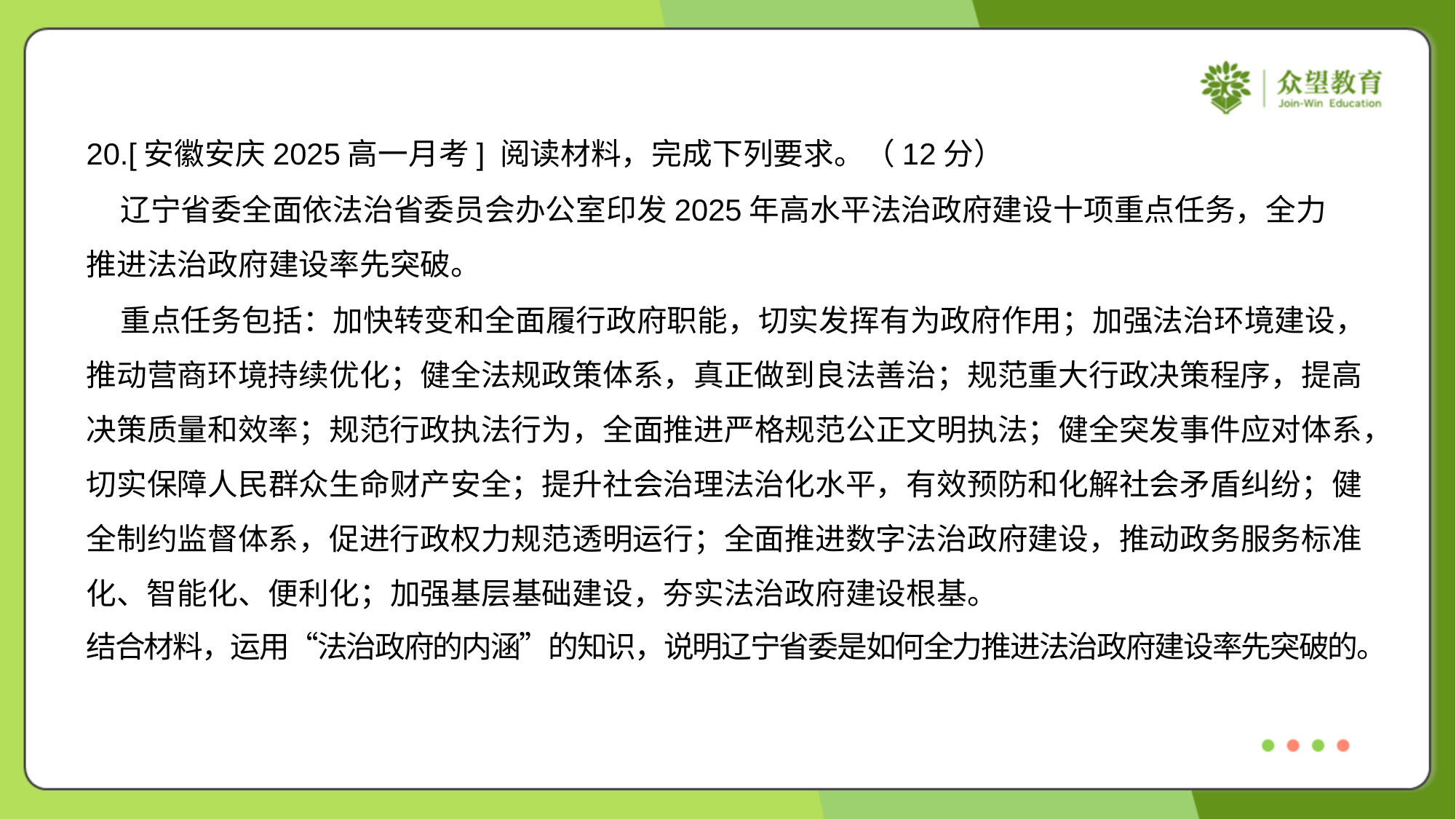

20.[安徽安庆2025高一月考] 阅读材料，完成下列要求。（12分）
    辽宁省委全面依法治省委员会办公室印发2025年高水平法治政府建设十项重点任务，全力
推进法治政府建设率先突破。
    重点任务包括：加快转变和全面履行政府职能，切实发挥有为政府作用；加强法治环境建设，
推动营商环境持续优化；健全法规政策体系，真正做到良法善治；规范重大行政决策程序，提高
决策质量和效率；规范行政执法行为，全面推进严格规范公正文明执法；健全突发事件应对体系，
切实保障人民群众生命财产安全；提升社会治理法治化水平，有效预防和化解社会矛盾纠纷；健
全制约监督体系，促进行政权力规范透明运行；全面推进数字法治政府建设，推动政务服务标准
化、智能化、便利化；加强基层基础建设，夯实法治政府建设根基。
结合材料，运用“法治政府的内涵”的知识，说明辽宁省委是如何全力推进法治政府建设率先突破的。